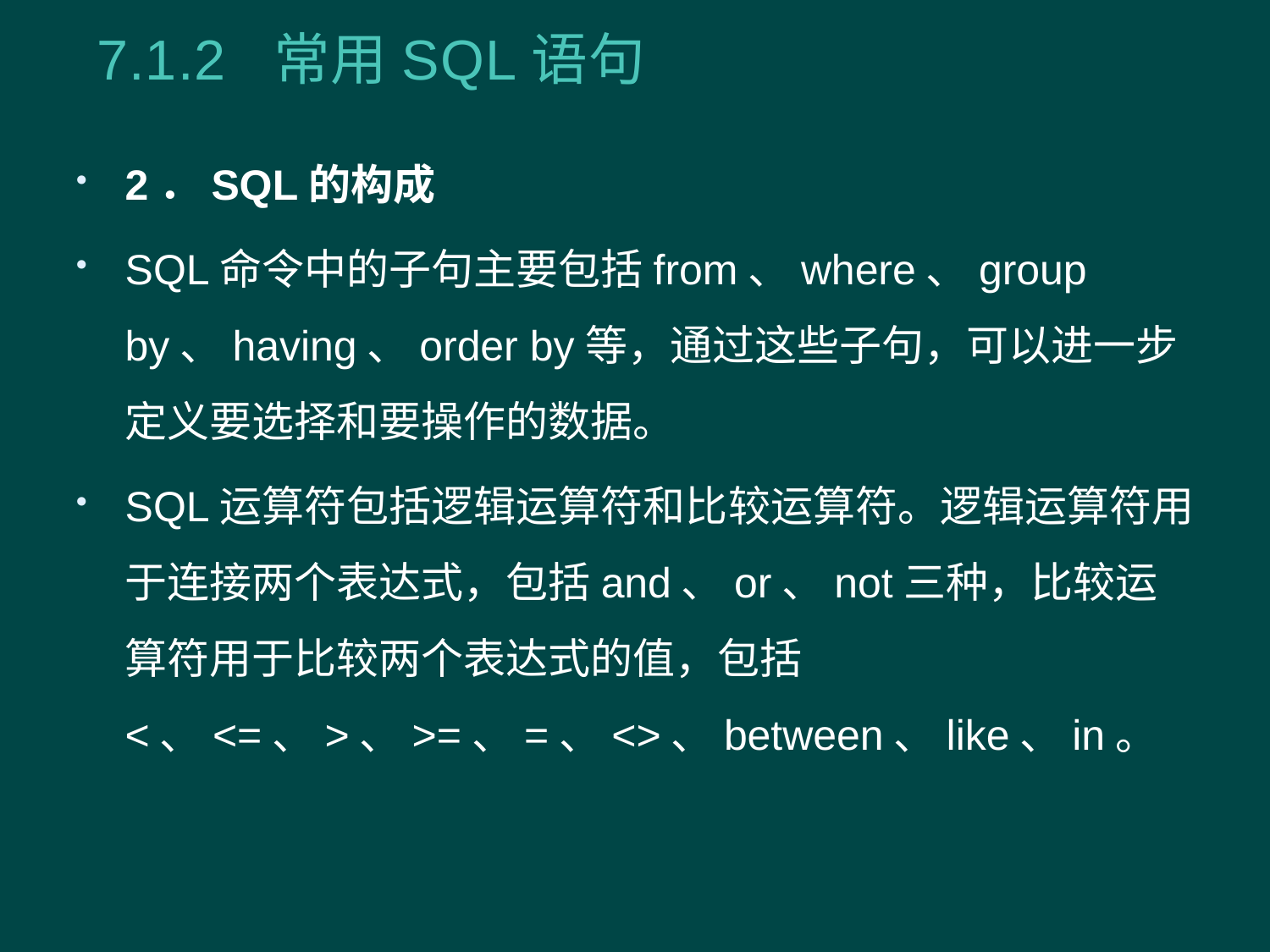

7.1.2  常用SQL语句

2．SQL的构成
SQL命令中的子句主要包括from、where、group by、having、order by等，通过这些子句，可以进一步定义要选择和要操作的数据。
SQL运算符包括逻辑运算符和比较运算符。逻辑运算符用于连接两个表达式，包括and、or、not三种，比较运算符用于比较两个表达式的值，包括<、<=、>、>=、=、<>、between、like、in。